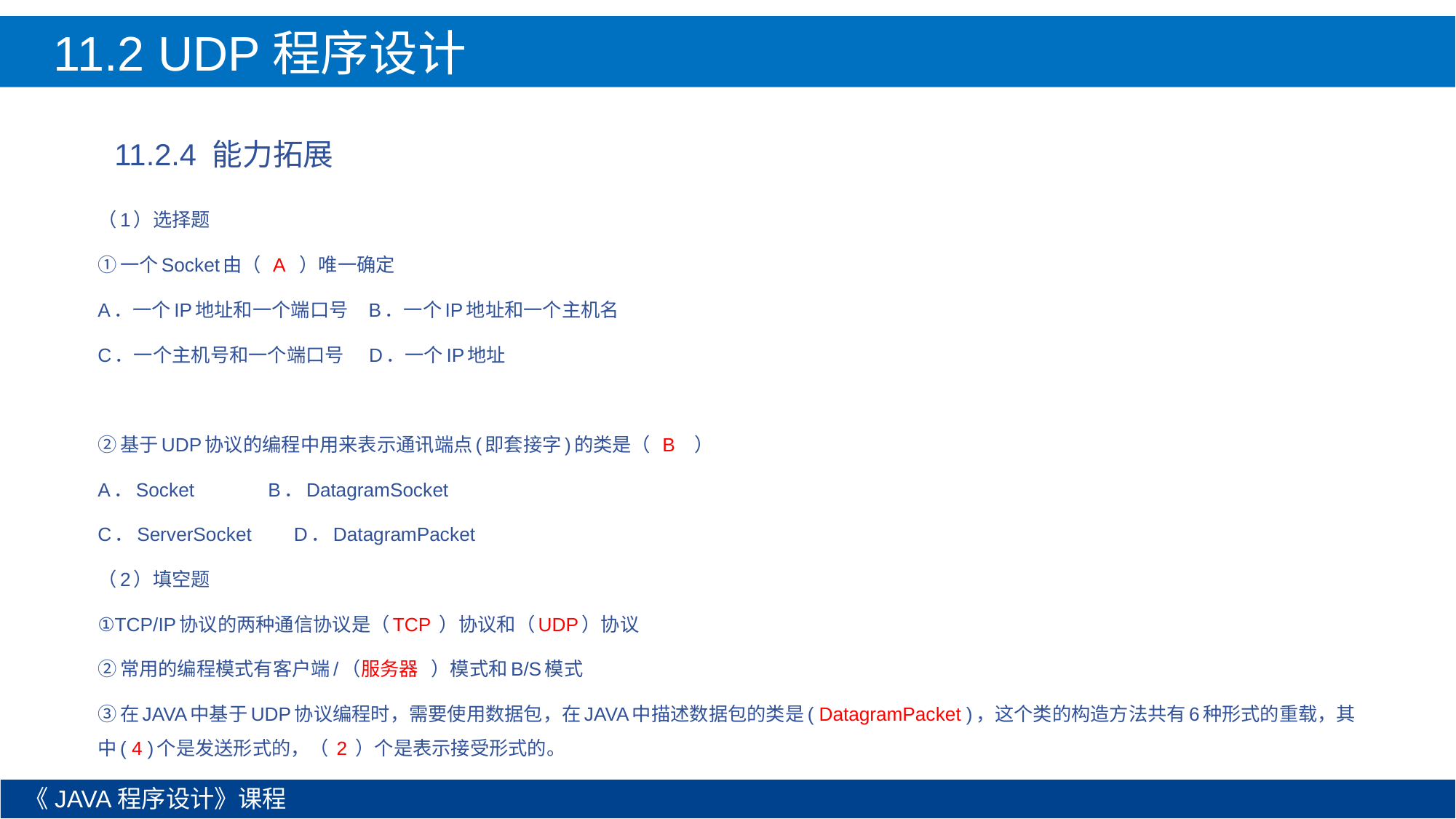

11.2 UDP程序设计
11.2.4 能力拓展
（1）选择题
①一个Socket由（  A  ）唯一确定
A．一个IP地址和一个端口号    B．一个IP地址和一个主机名
C．一个主机号和一个端口号     D．一个IP地址

②基于UDP协议的编程中用来表示通讯端点(即套接字)的类是（  B   ）
A．Socket              B．DatagramSocket
C．ServerSocket        D．DatagramPacket
（2）填空题
①TCP/IP协议的两种通信协议是（TCP ）协议和（UDP）协议
②常用的编程模式有客户端/（服务器   ）模式和B/S模式
③在JAVA中基于UDP协议编程时，需要使用数据包，在JAVA中描述数据包的类是( DatagramPacket )，这个类的构造方法共有6种形式的重载，其中( 4 )个是发送形式的，（ 2 ）个是表示接受形式的。
《JAVA程序设计》课程